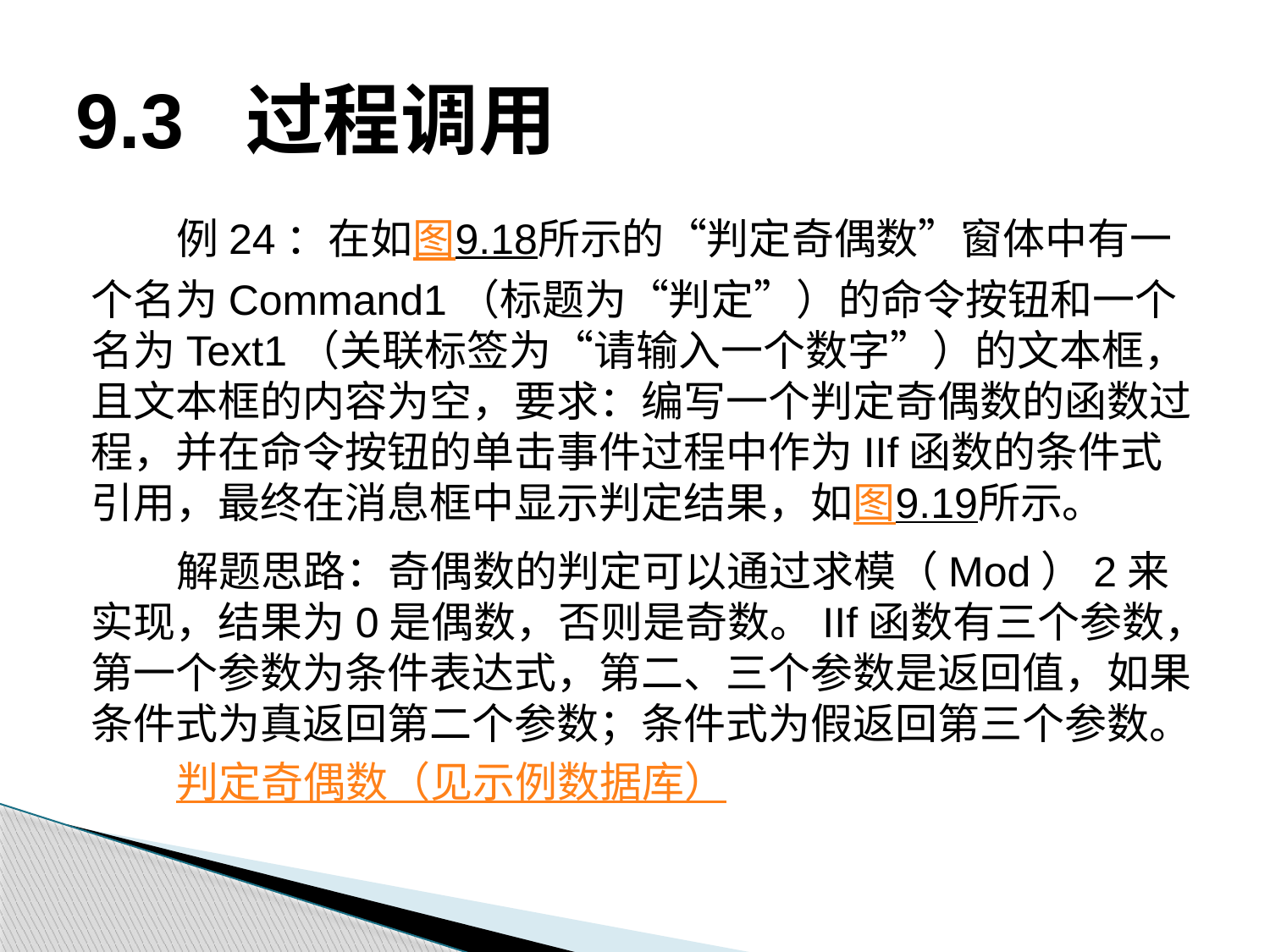

# 9.3  过程调用
例24：在如图9.18所示的“判定奇偶数”窗体中有一个名为Command1（标题为“判定”）的命令按钮和一个名为Text1（关联标签为“请输入一个数字”）的文本框，且文本框的内容为空，要求：编写一个判定奇偶数的函数过程，并在命令按钮的单击事件过程中作为IIf函数的条件式引用，最终在消息框中显示判定结果，如图9.19所示。
解题思路：奇偶数的判定可以通过求模（Mod）2来实现，结果为0是偶数，否则是奇数。IIf函数有三个参数，第一个参数为条件表达式，第二、三个参数是返回值，如果条件式为真返回第二个参数；条件式为假返回第三个参数。
判定奇偶数（见示例数据库）